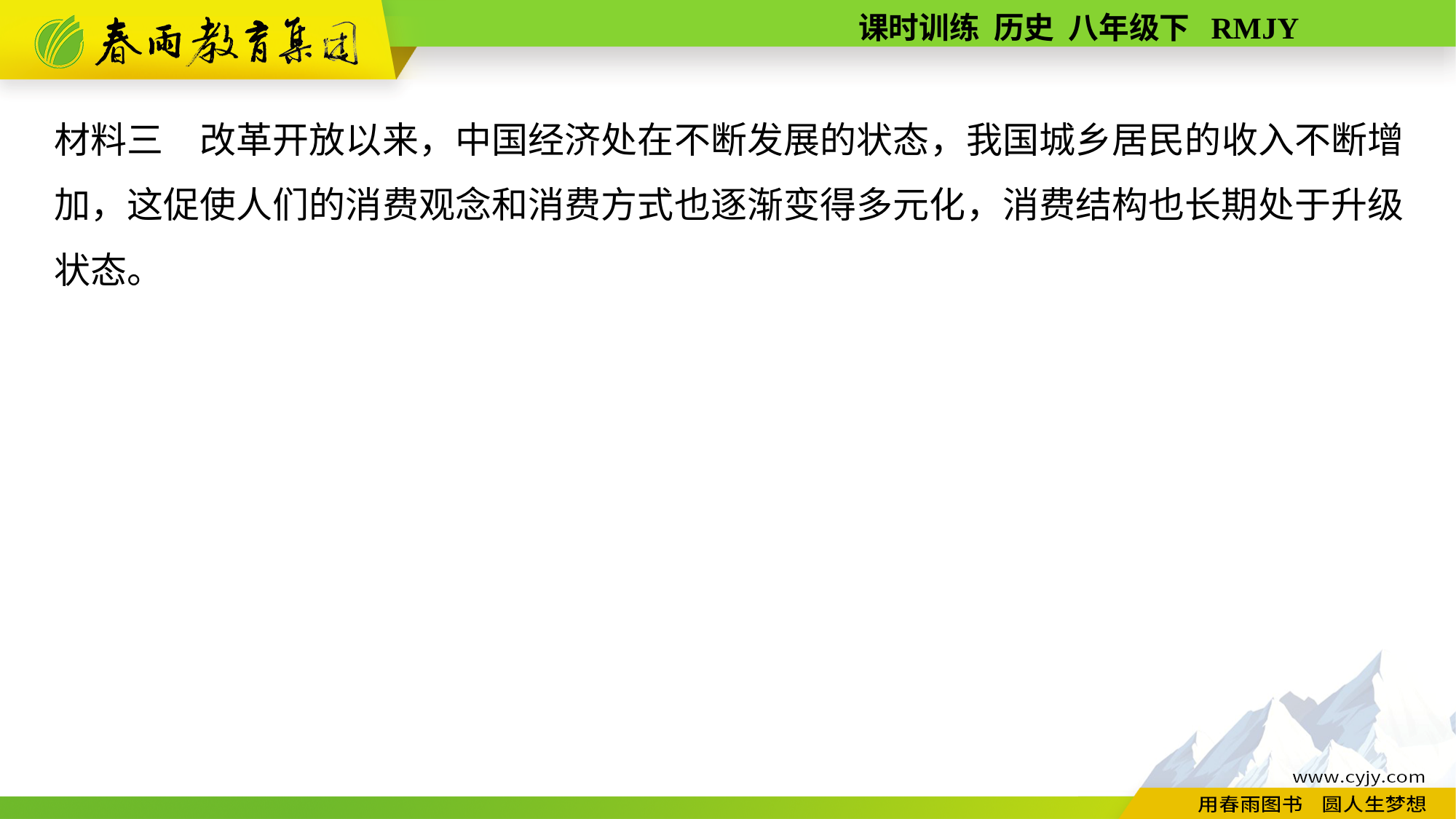

材料三　改革开放以来，中国经济处在不断发展的状态，我国城乡居民的收入不断增加，这促使人们的消费观念和消费方式也逐渐变得多元化，消费结构也长期处于升级状态。